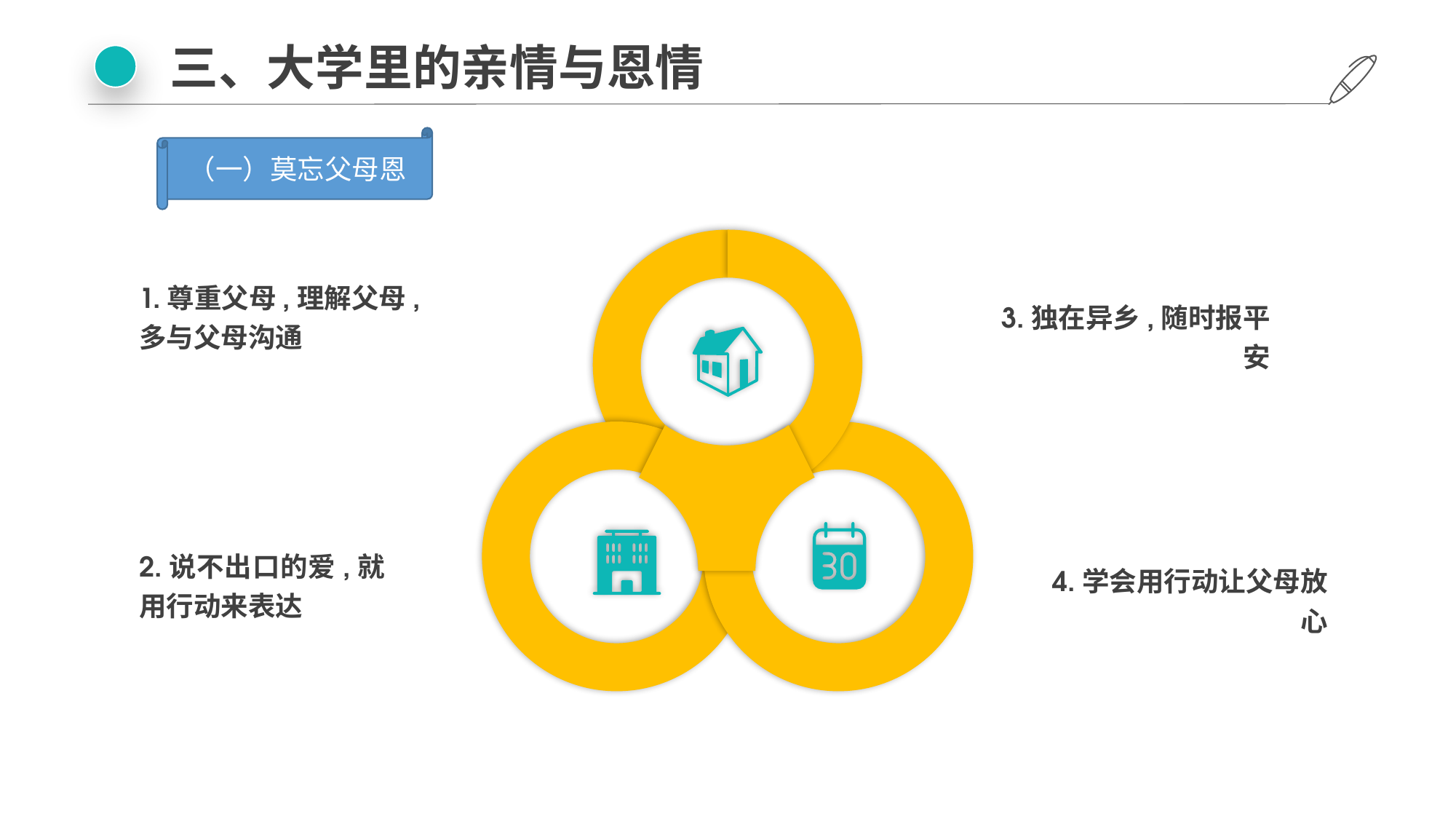

三、大学里的亲情与恩情

（一）莫忘父母恩

1.尊重父母,理解父母,多与父母沟通
3.独在异乡,随时报平安
2.说不出口的爱,就用行动来表达
4.学会用行动让父母放心